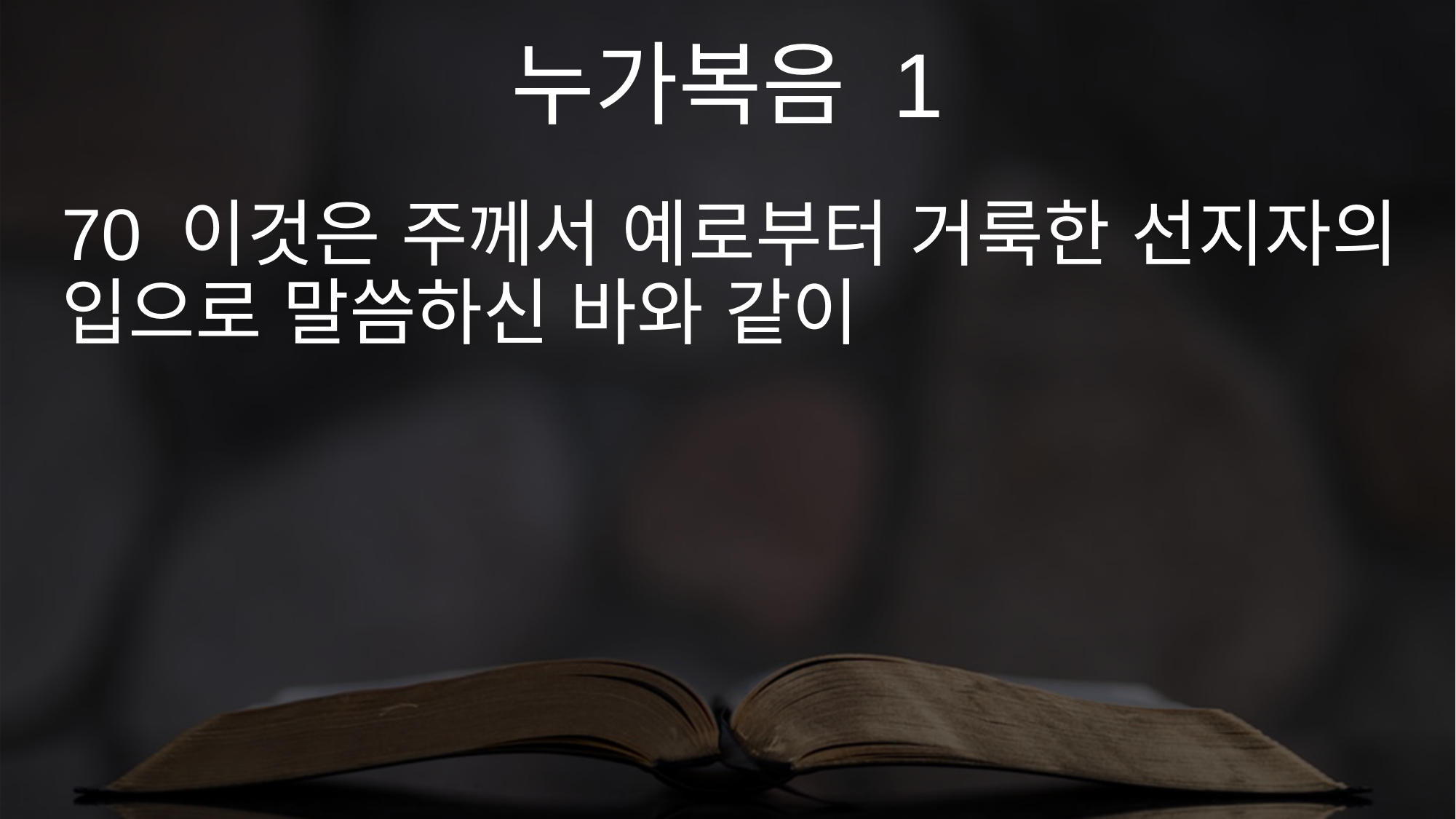

누가복음 1
70 이것은 주께서 예로부터 거룩한 선지자의 입으로 말씀하신 바와 같이